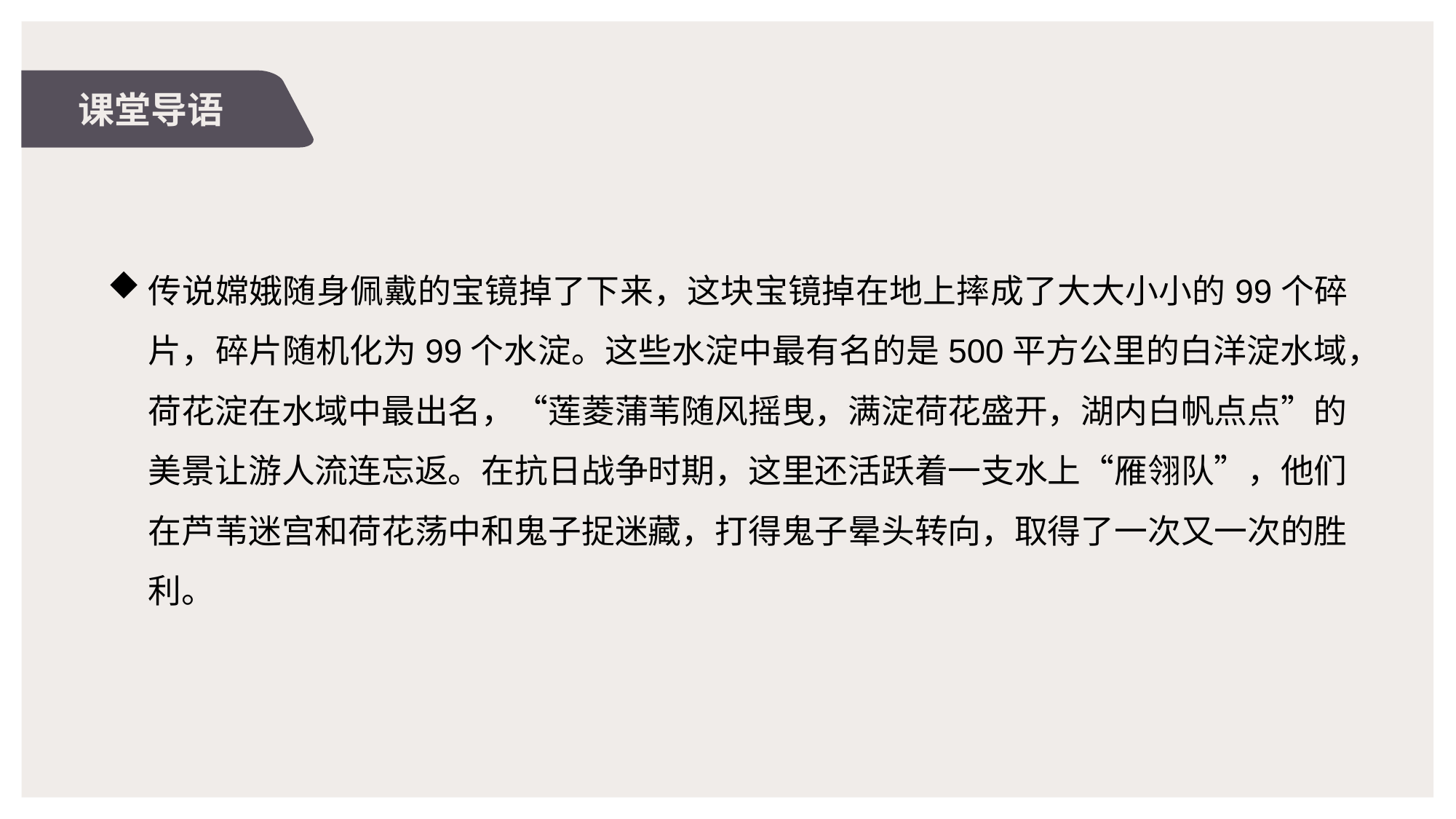

课堂导语

传说嫦娥随身佩戴的宝镜掉了下来，这块宝镜掉在地上摔成了大大小小的99个碎片，碎片随机化为99个水淀。这些水淀中最有名的是500平方公里的白洋淀水域，荷花淀在水域中最出名，“莲菱蒲苇随风摇曳，满淀荷花盛开，湖内白帆点点”的美景让游人流连忘返。在抗日战争时期，这里还活跃着一支水上“雁翎队”，他们在芦苇迷宫和荷花荡中和鬼子捉迷藏，打得鬼子晕头转向，取得了一次又一次的胜利。